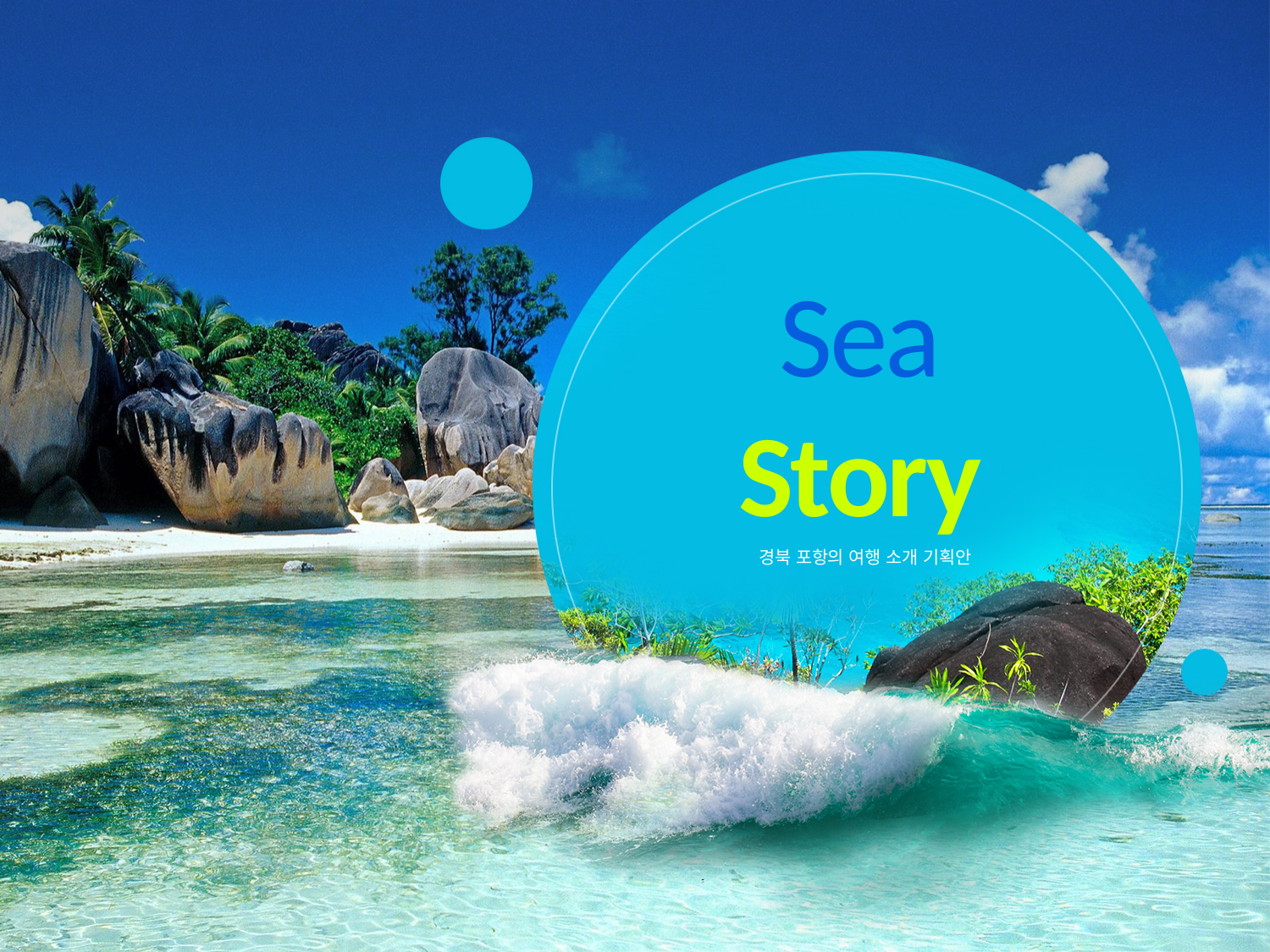

# Sea Story
경북 포항의 여행 소개 기획안